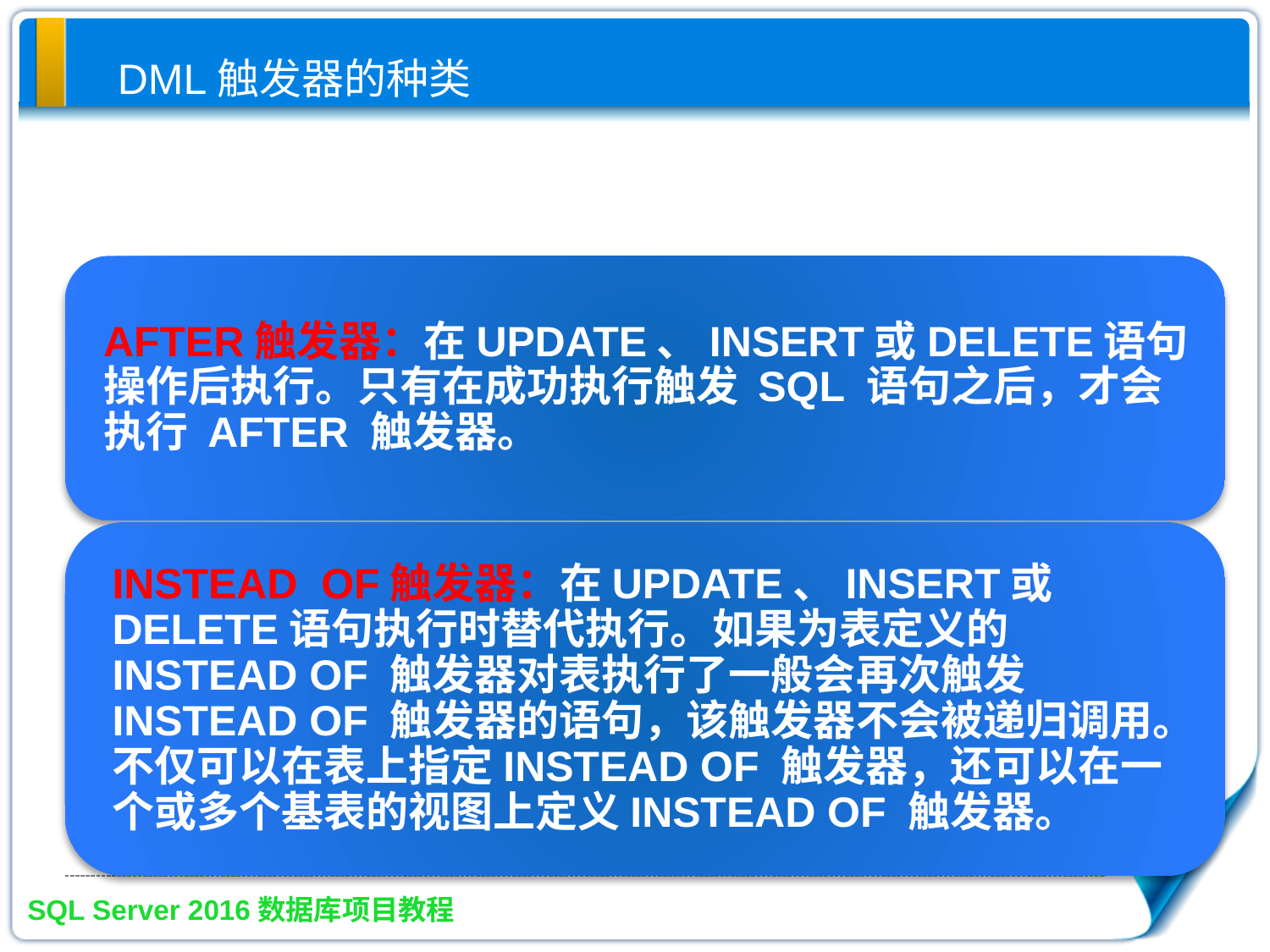

# DML触发器的种类
AFTER触发器：在UPDATE、INSERT或DELETE语句操作后执行。只有在成功执行触发 SQL 语句之后，才会执行 AFTER 触发器。
INSTEAD  OF触发器：在UPDATE、INSERT或DELETE语句执行时替代执行。如果为表定义的 INSTEAD OF 触发器对表执行了一般会再次触发 INSTEAD OF 触发器的语句，该触发器不会被递归调用。不仅可以在表上指定INSTEAD OF 触发器，还可以在一个或多个基表的视图上定义INSTEAD OF 触发器。